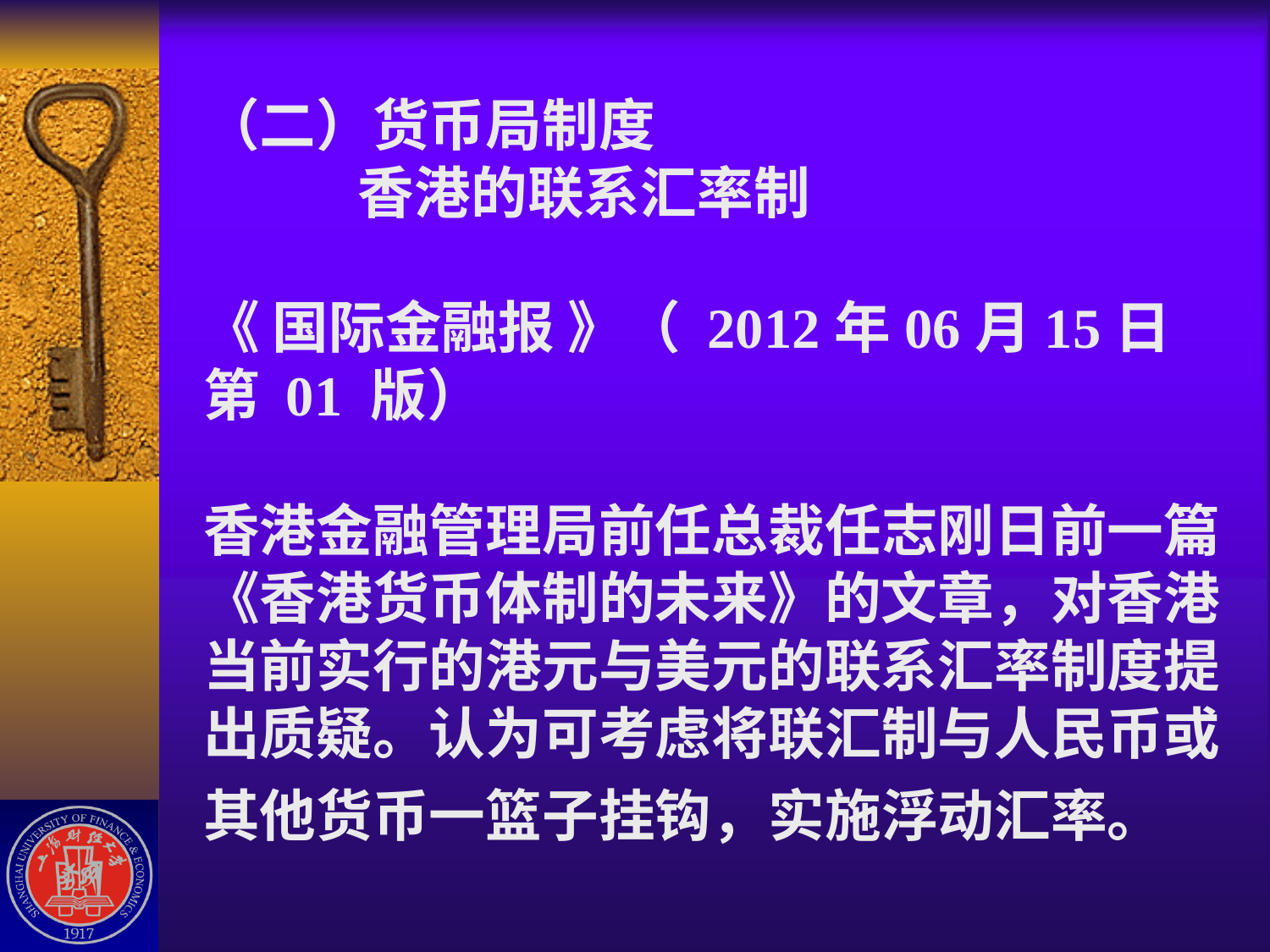

# （二）货币局制度 香港的联系汇率制 《 国际金融报 》（ 2012年06月15日   第 01 版） 香港金融管理局前任总裁任志刚日前一篇《香港货币体制的未来》的文章，对香港当前实行的港元与美元的联系汇率制度提出质疑。认为可考虑将联汇制与人民币或其他货币一篮子挂钩，实施浮动汇率。